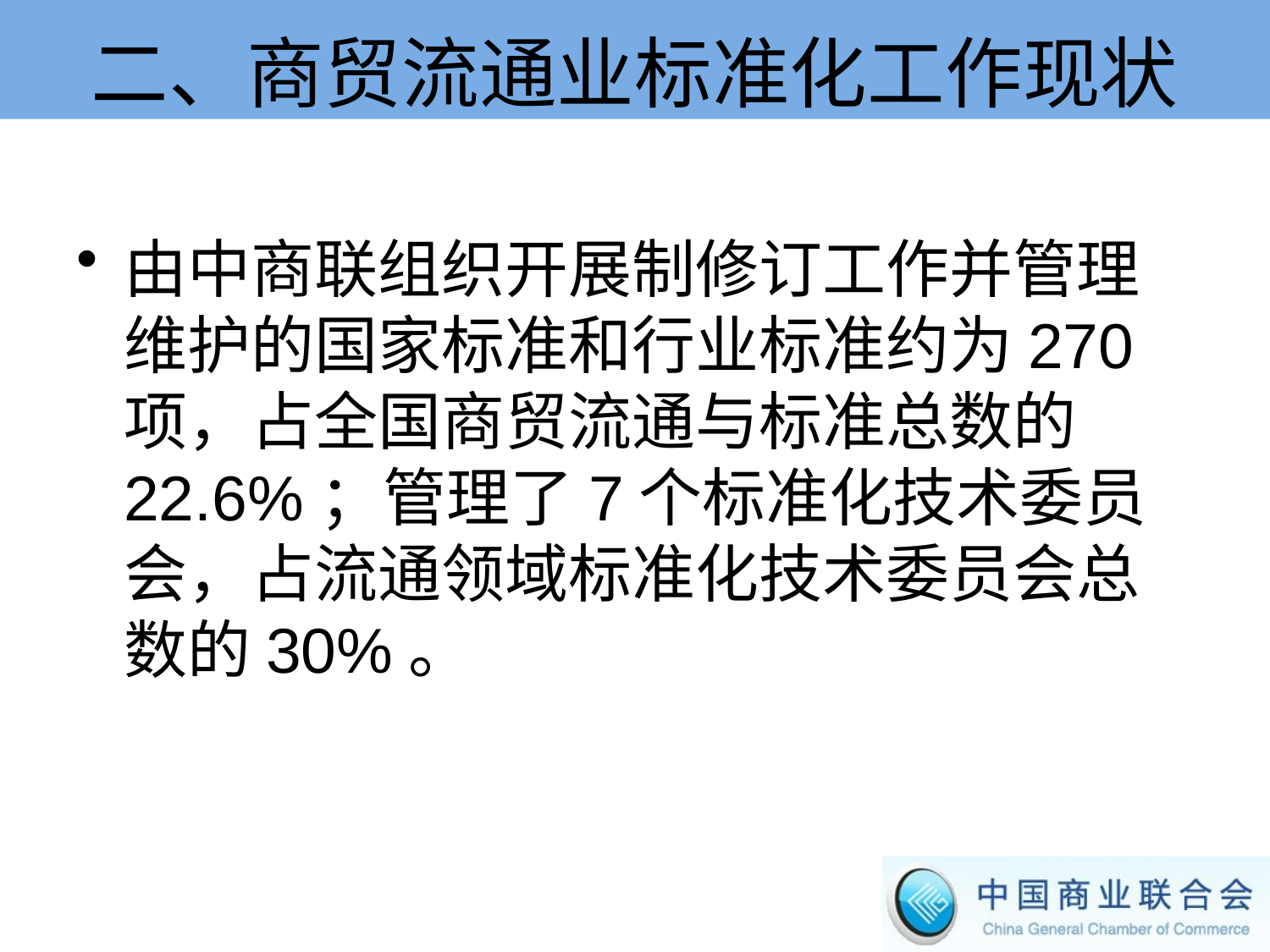

# 二、商贸流通业标准化工作现状
由中商联组织开展制修订工作并管理维护的国家标准和行业标准约为270项，占全国商贸流通与标准总数的22.6%；管理了7个标准化技术委员会，占流通领域标准化技术委员会总数的30%。